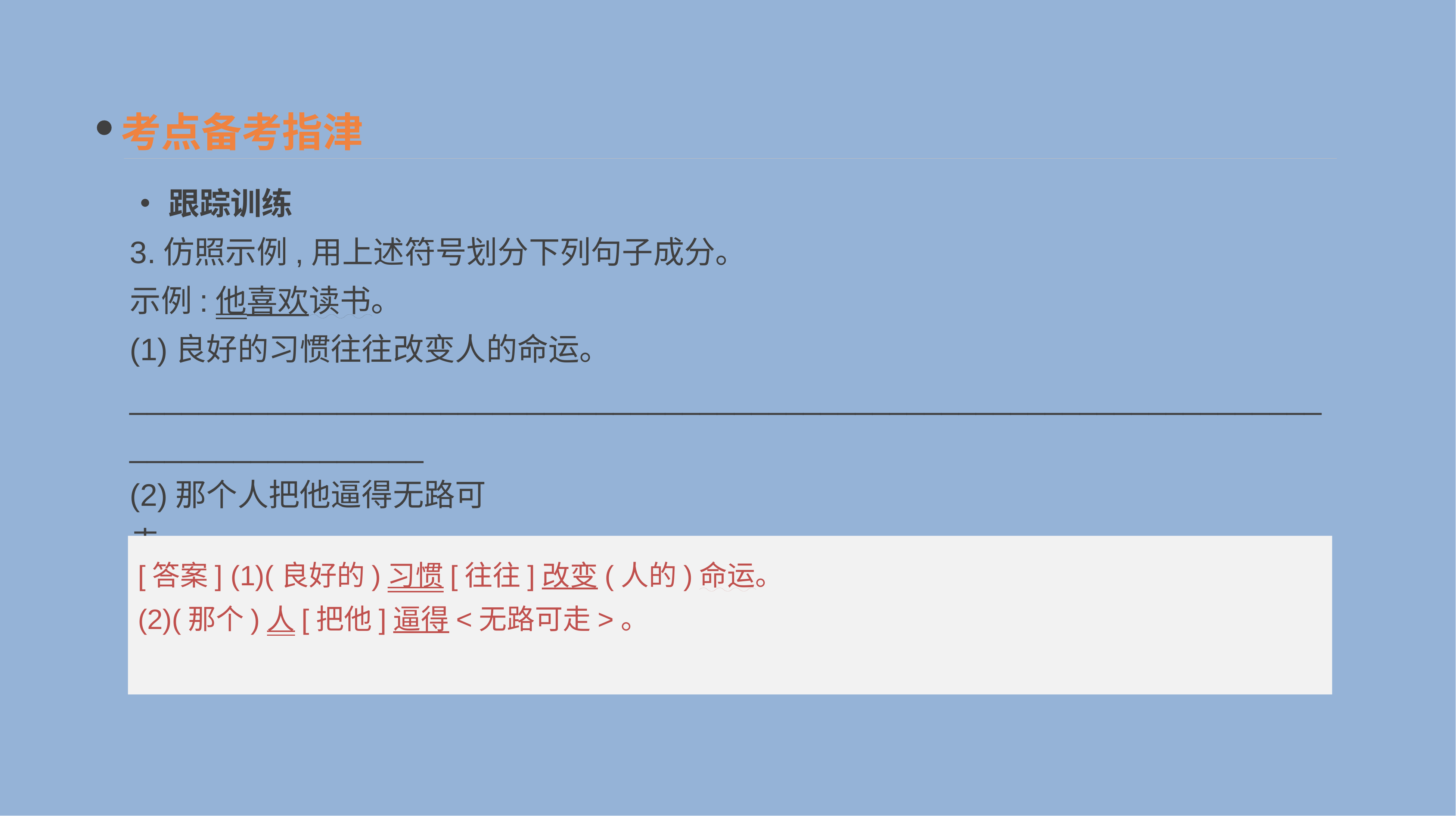

考点备考指津

•跟踪训练
3.仿照示例,用上述符号划分下列句子成分。
示例:他喜欢读书。
(1)良好的习惯往往改变人的命运。
______________________________________________________________________________________
(2)那个人把他逼得无路可走。______________________________________________________________________________________

[答案] (1)(良好的)习惯[往往]改变(人的)命运。
(2)(那个)人[把他]逼得<无路可走>。